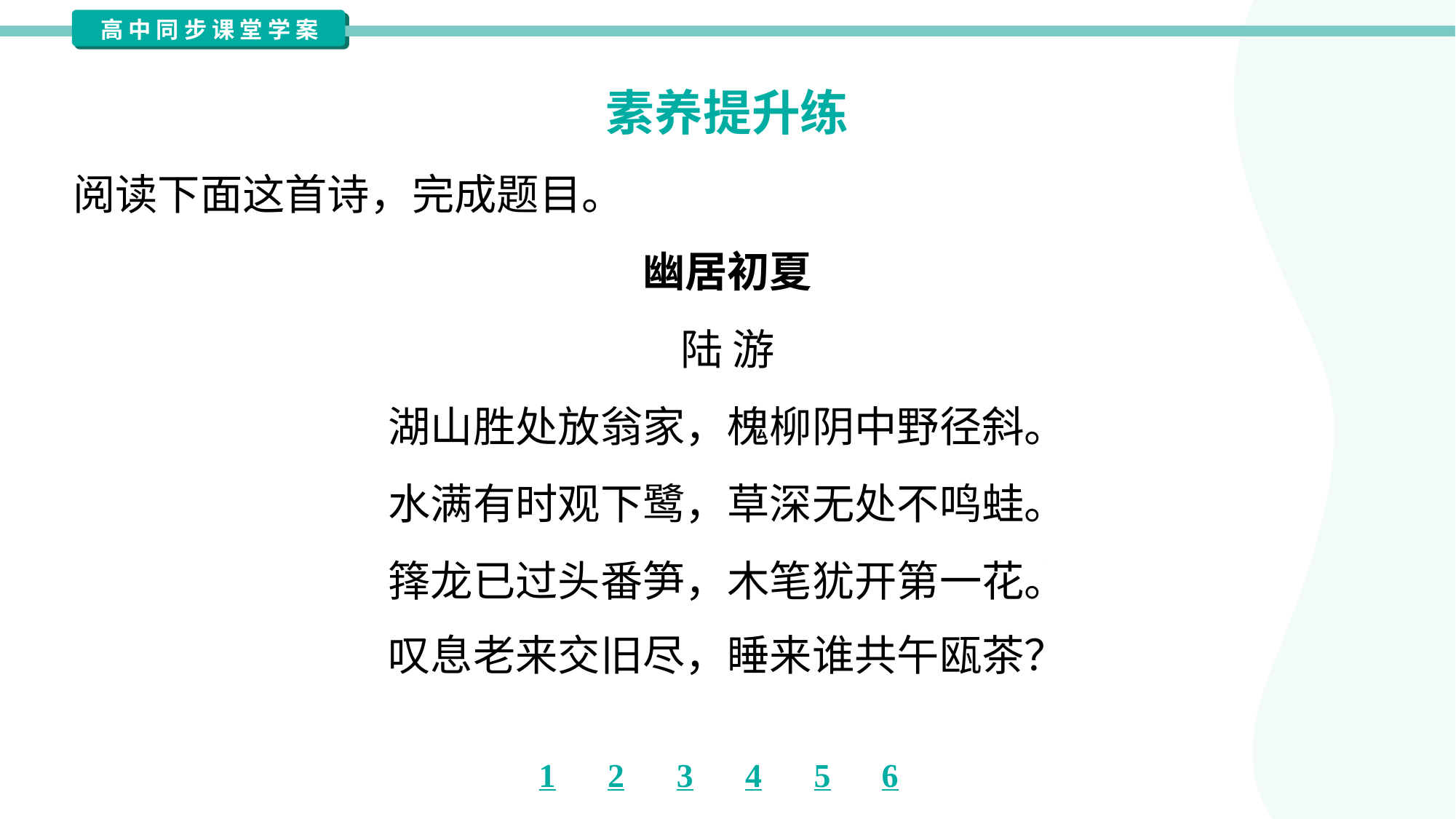

素养提升练
阅读下面这首诗，完成题目。
幽居初夏
陆 游
湖山胜处放翁家，槐柳阴中野径斜。
水满有时观下鹭，草深无处不鸣蛙。
箨龙已过头番笋，木笔犹开第一花。
叹息老来交旧尽，睡来谁共午瓯茶？